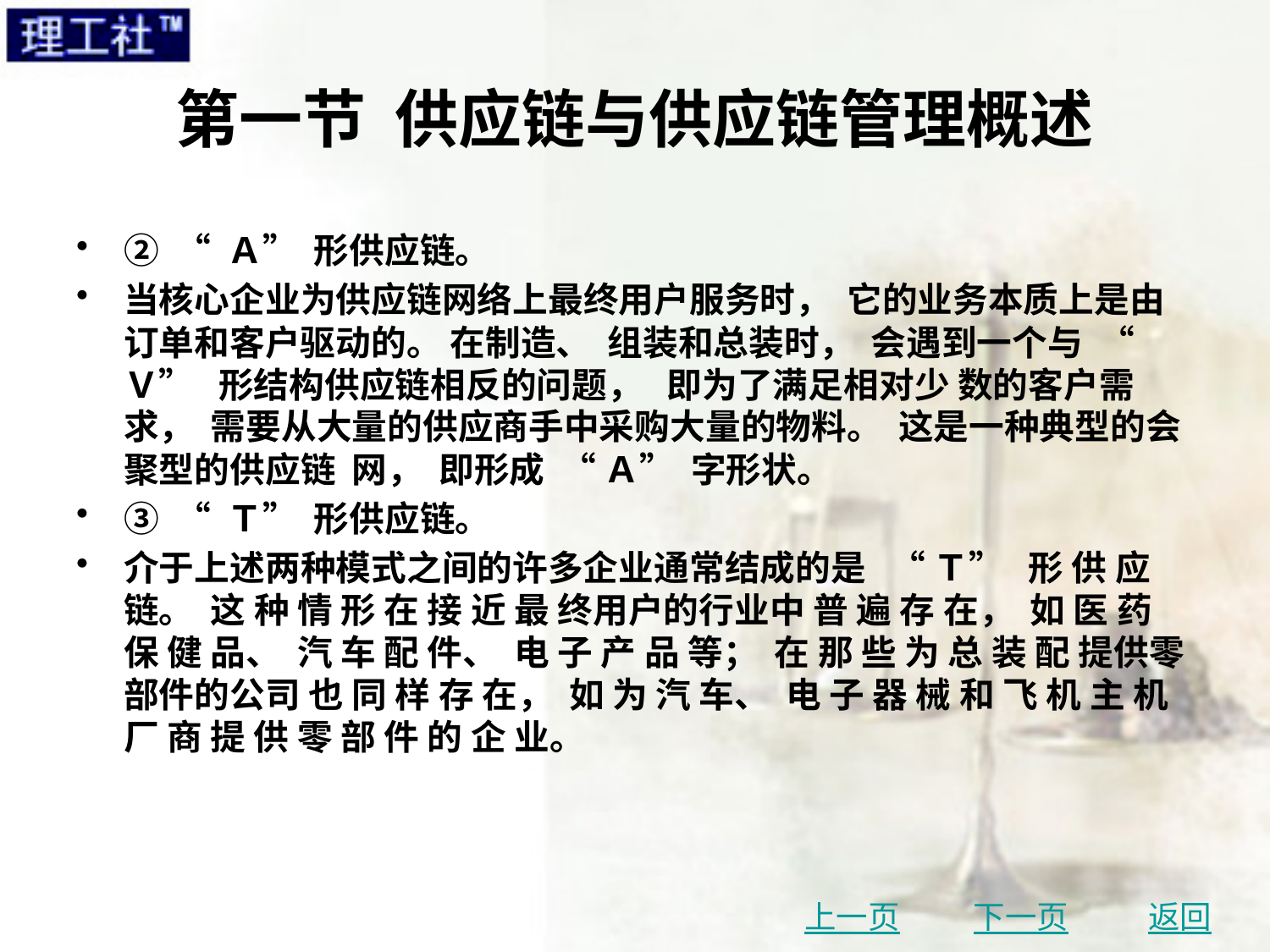

# 第一节  供应链与供应链管理概述
②  “ Ａ”  形供应链。
当核心企业为供应链网络上最终用户服务时，  它的业务本质上是由订单和客户驱动的。 在制造、  组装和总装时，  会遇到一个与  “ Ｖ”   形结构供应链相反的问题，   即为了满足相对少 数的客户需求，  需要从大量的供应商手中采购大量的物料。  这是一种典型的会聚型的供应链  网，  即形成  “ Ａ”  字形状。
③  “ Ｔ”  形供应链。
介于上述两种模式之间的许多企业通常结成的是   “ Ｔ”   形 供 应 链。  这 种 情 形 在 接 近 最 终用户的行业中 普 遍 存 在，  如 医 药 保 健 品、  汽 车 配 件、  电 子 产 品 等；  在 那 些 为 总 装 配 提供零部件的公司 也 同 样 存 在，  如 为 汽 车、  电 子 器 械 和 飞 机 主 机 厂 商 提 供 零 部 件 的 企 业。

上一页
下一页
返回